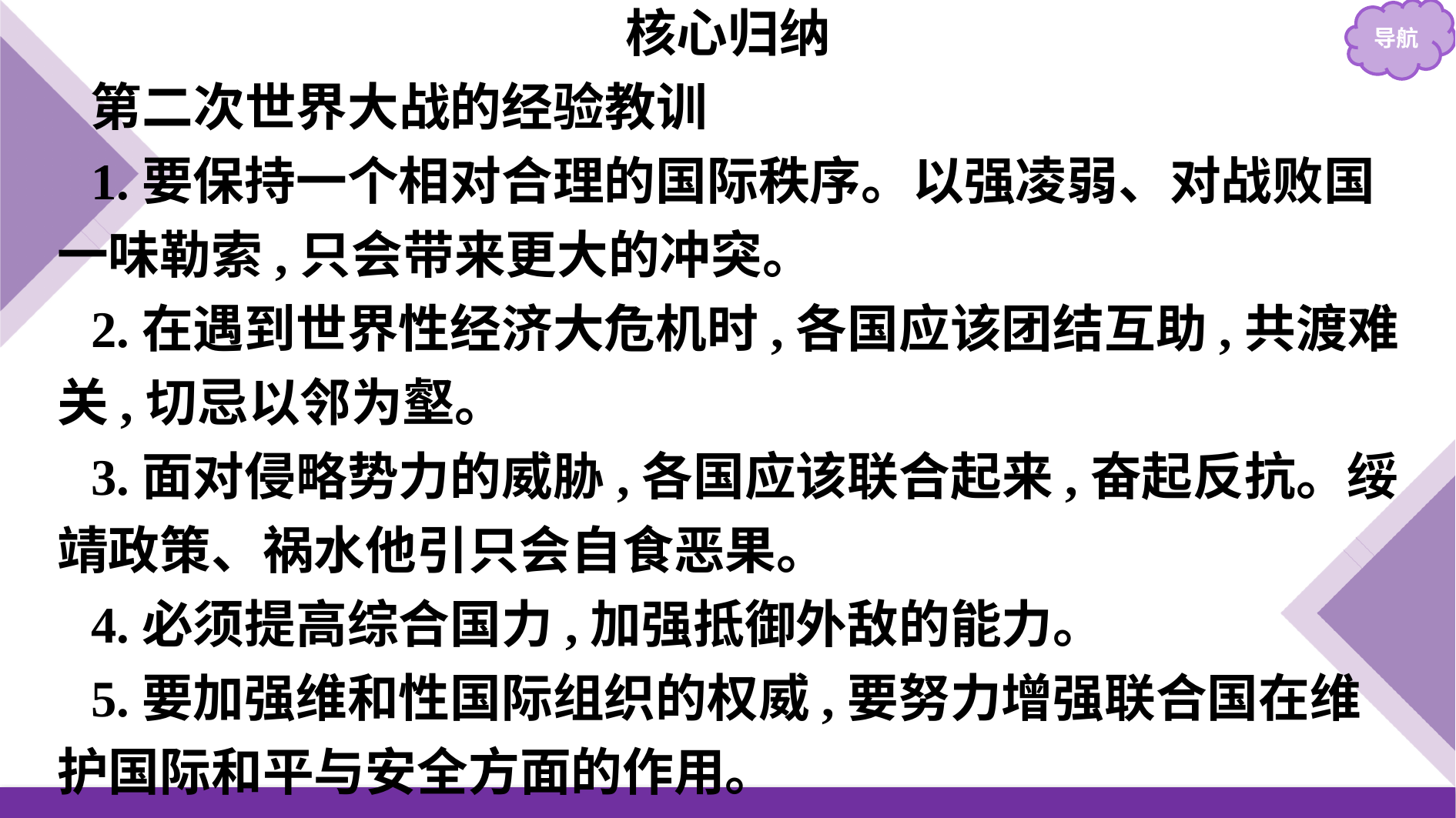

核心归纳
第二次世界大战的经验教训
1.要保持一个相对合理的国际秩序。以强凌弱、对战败国一味勒索,只会带来更大的冲突。
2.在遇到世界性经济大危机时,各国应该团结互助,共渡难关,切忌以邻为壑。
3.面对侵略势力的威胁,各国应该联合起来,奋起反抗。绥靖政策、祸水他引只会自食恶果。
4.必须提高综合国力,加强抵御外敌的能力。
5.要加强维和性国际组织的权威,要努力增强联合国在维护国际和平与安全方面的作用。